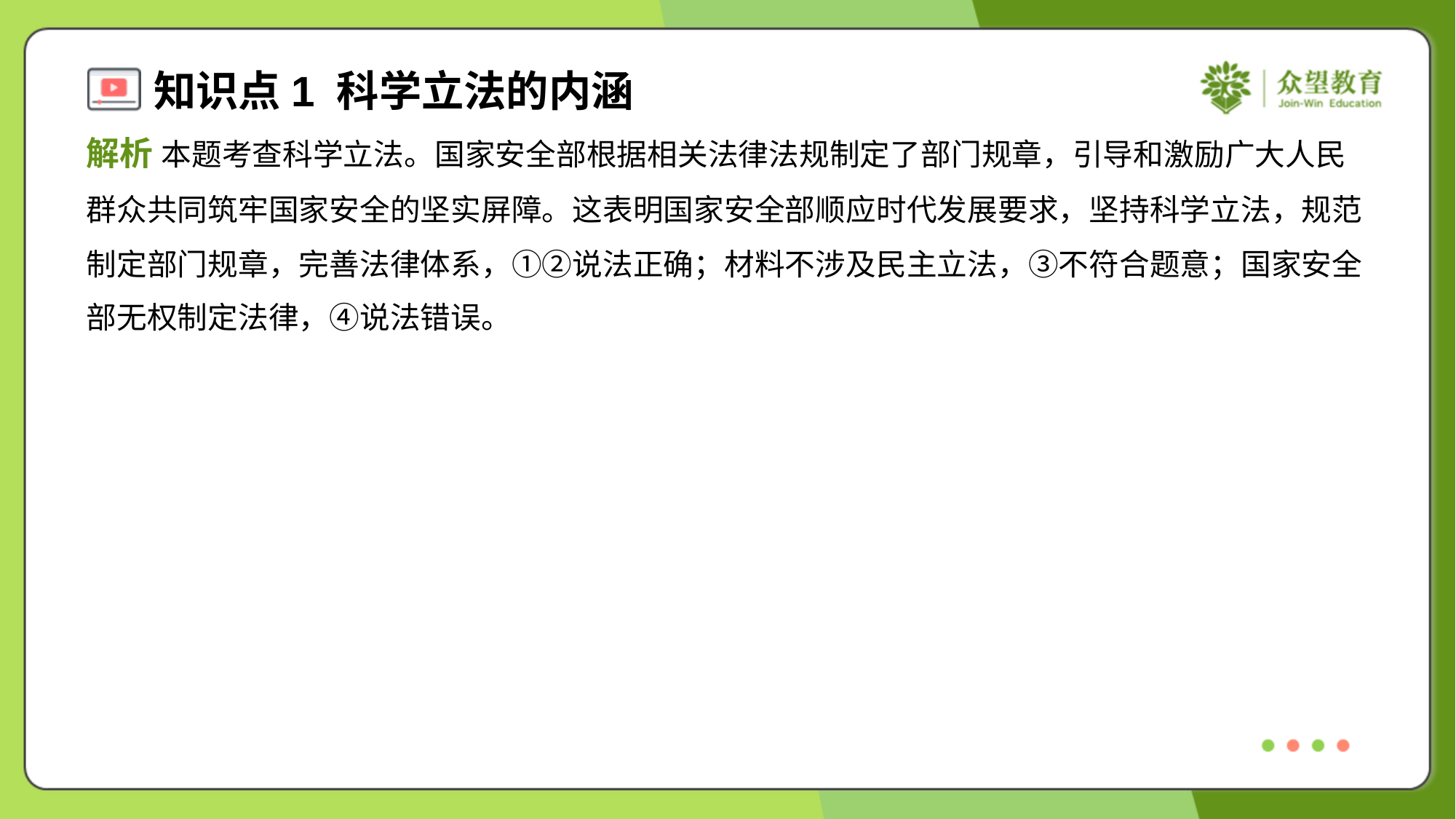

解析 本题考查科学立法。国家安全部根据相关法律法规制定了部门规章，引导和激励广大人民
群众共同筑牢国家安全的坚实屏障。这表明国家安全部顺应时代发展要求，坚持科学立法，规范
制定部门规章，完善法律体系，①②说法正确；材料不涉及民主立法，③不符合题意；国家安全
部无权制定法律，④说法错误。